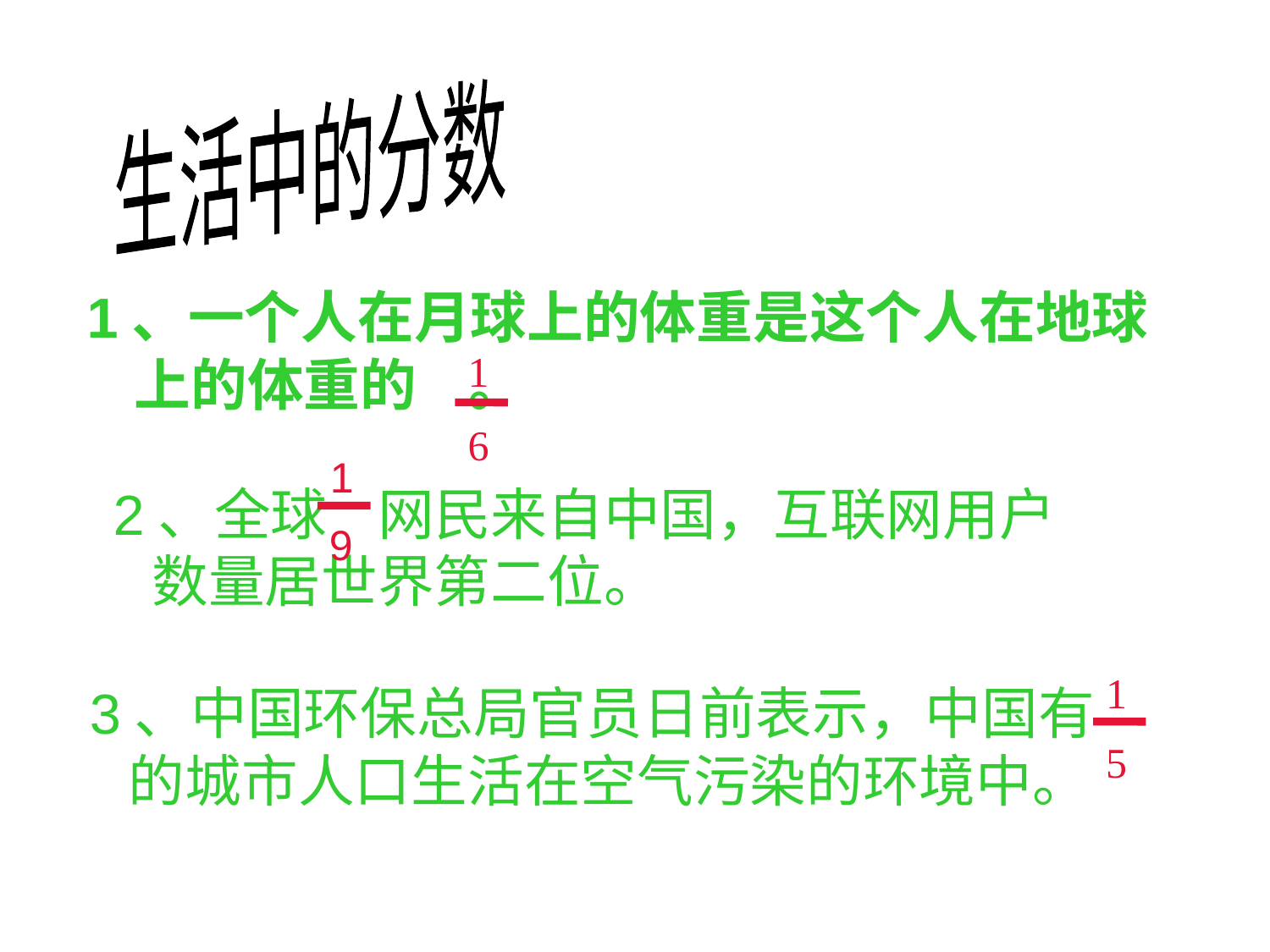

生活中的分数
1、一个人在月球上的体重是这个人在地球上的体重的    。
1

6
1

9
2、全球    网民来自中国，互联网用户
  数量居世界第二位。
1

5
3、中国环保总局官员日前表示，中国有
  的城市人口生活在空气污染的环境中。